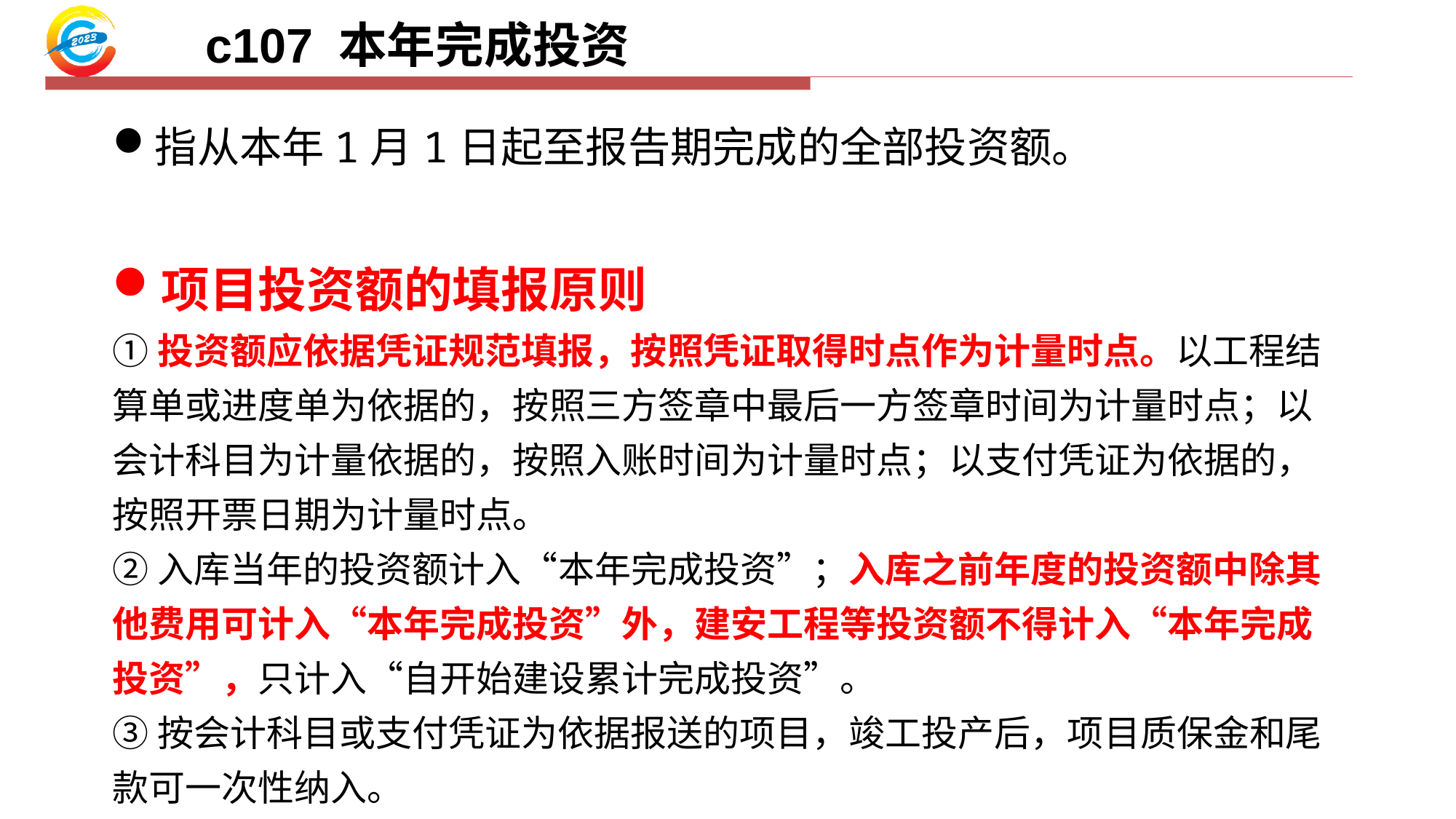

# c107 本年完成投资
指从本年1月1日起至报告期完成的全部投资额。

项目投资额的填报原则
①投资额应依据凭证规范填报，按照凭证取得时点作为计量时点。以工程结算单或进度单为依据的，按照三方签章中最后一方签章时间为计量时点；以会计科目为计量依据的，按照入账时间为计量时点；以支付凭证为依据的，按照开票日期为计量时点。
②入库当年的投资额计入“本年完成投资”；入库之前年度的投资额中除其他费用可计入“本年完成投资”外，建安工程等投资额不得计入“本年完成投资”，只计入“自开始建设累计完成投资”。
③按会计科目或支付凭证为依据报送的项目，竣工投产后，项目质保金和尾款可一次性纳入。